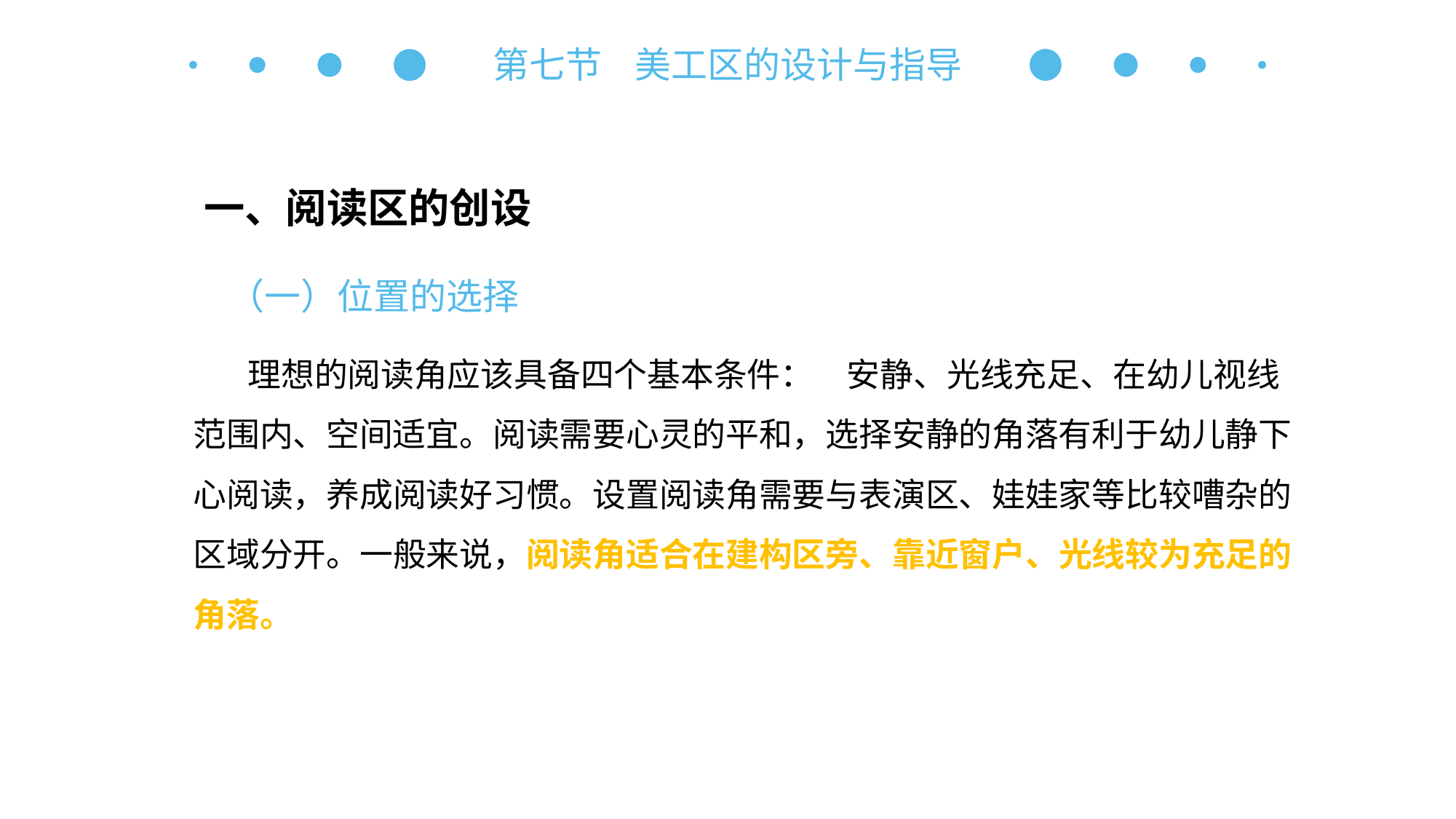

第七节    美工区的设计与指导

一、阅读区的创设
（一）位置的选择
理想的阅读角应该具备四个基本条件：　安静、光线充足、在幼儿视线范围内、空间适宜。阅读需要心灵的平和，选择安静的角落有利于幼儿静下心阅读，养成阅读好习惯。设置阅读角需要与表演区、娃娃家等比较嘈杂的区域分开。一般来说，阅读角适合在建构区旁、靠近窗户、光线较为充足的角落。